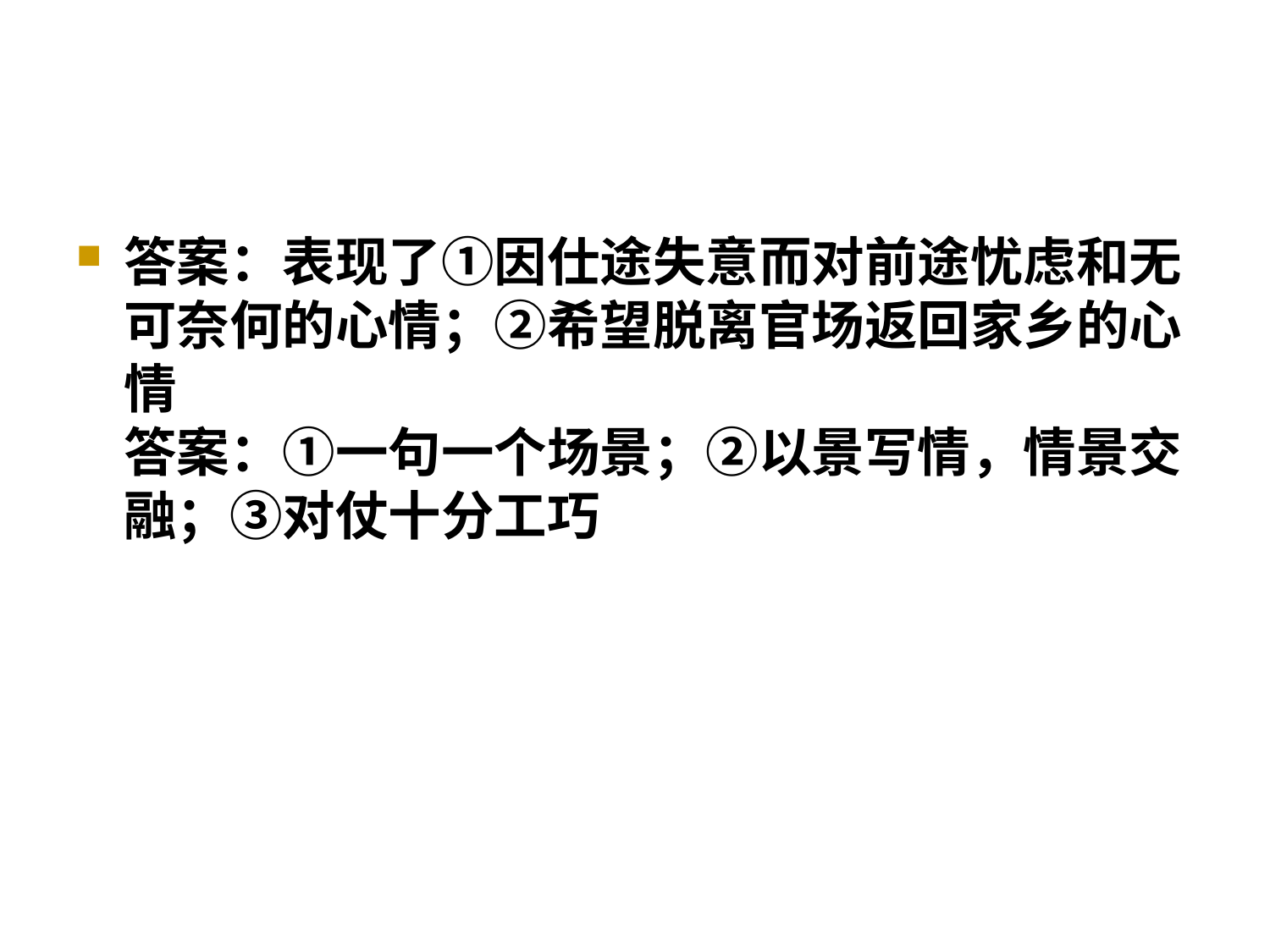

答案：表现了①因仕途失意而对前途忧虑和无可奈何的心情；②希望脱离官场返回家乡的心情
答案：①一句一个场景；②以景写情，情景交融；③对仗十分工巧